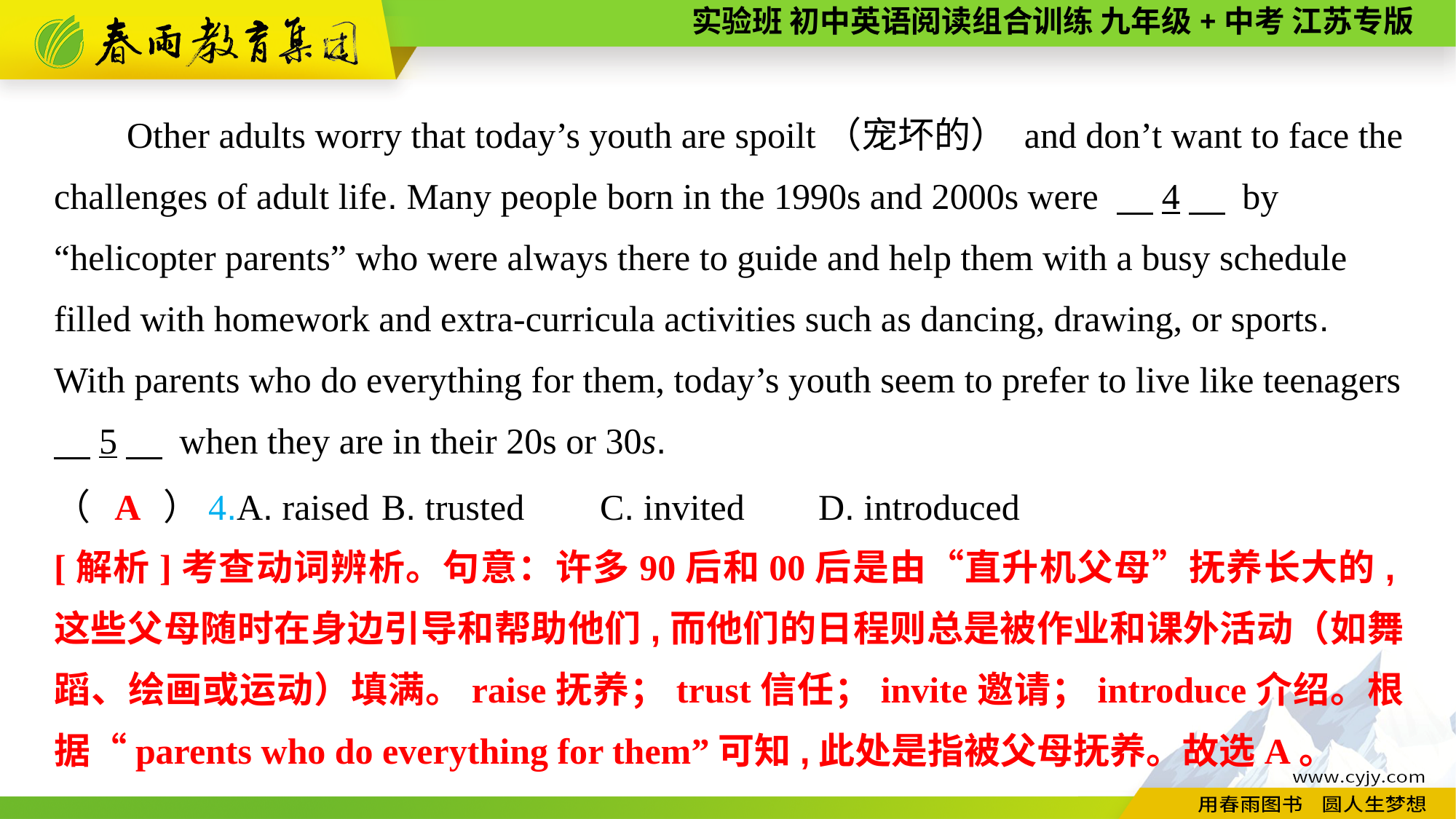

Other adults worry that today’s youth are spoilt（宠坏的） and don’t want to face the challenges of adult life. Many people born in the 1990s and 2000s were 　4　 by “helicopter parents” who were always there to guide and help them with a busy schedule filled with homework and extra-curricula activities such as dancing, drawing, or sports. With parents who do everything for them, today’s youth seem to prefer to live like teenagers
　5　 when they are in their 20s or 30s.
（　　）4.A. raised	B. trusted	C. invited	D. introduced
A
[解析]考查动词辨析。句意：许多90后和00后是由“直升机父母”抚养长大的,这些父母随时在身边引导和帮助他们,而他们的日程则总是被作业和课外活动（如舞蹈、绘画或运动）填满。raise抚养；trust信任；invite邀请；introduce介绍。根据“parents who do everything for them”可知,此处是指被父母抚养。故选A。